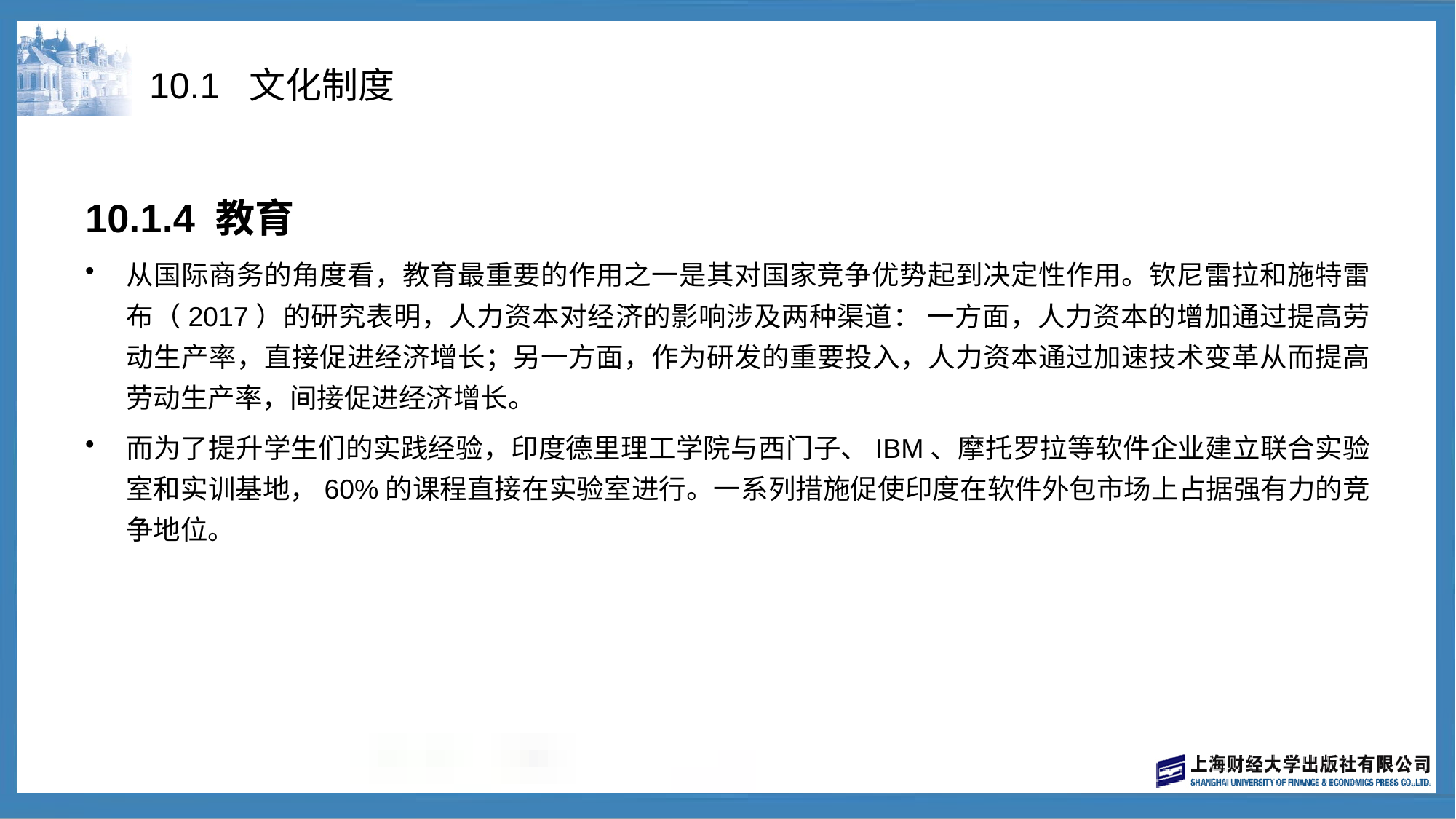

# 10.1  文化制度
10.1.4 教育
从国际商务的角度看，教育最重要的作用之一是其对国家竞争优势起到决定性作用。钦尼雷拉和施特雷布（2017）的研究表明，人力资本对经济的影响涉及两种渠道： 一方面，人力资本的增加通过提高劳动生产率，直接促进经济增长；另一方面，作为研发的重要投入，人力资本通过加速技术变革从而提高劳动生产率，间接促进经济增长。
而为了提升学生们的实践经验，印度德里理工学院与西门子、IBM、摩托罗拉等软件企业建立联合实验室和实训基地，60%的课程直接在实验室进行。一系列措施促使印度在软件外包市场上占据强有力的竞争地位。